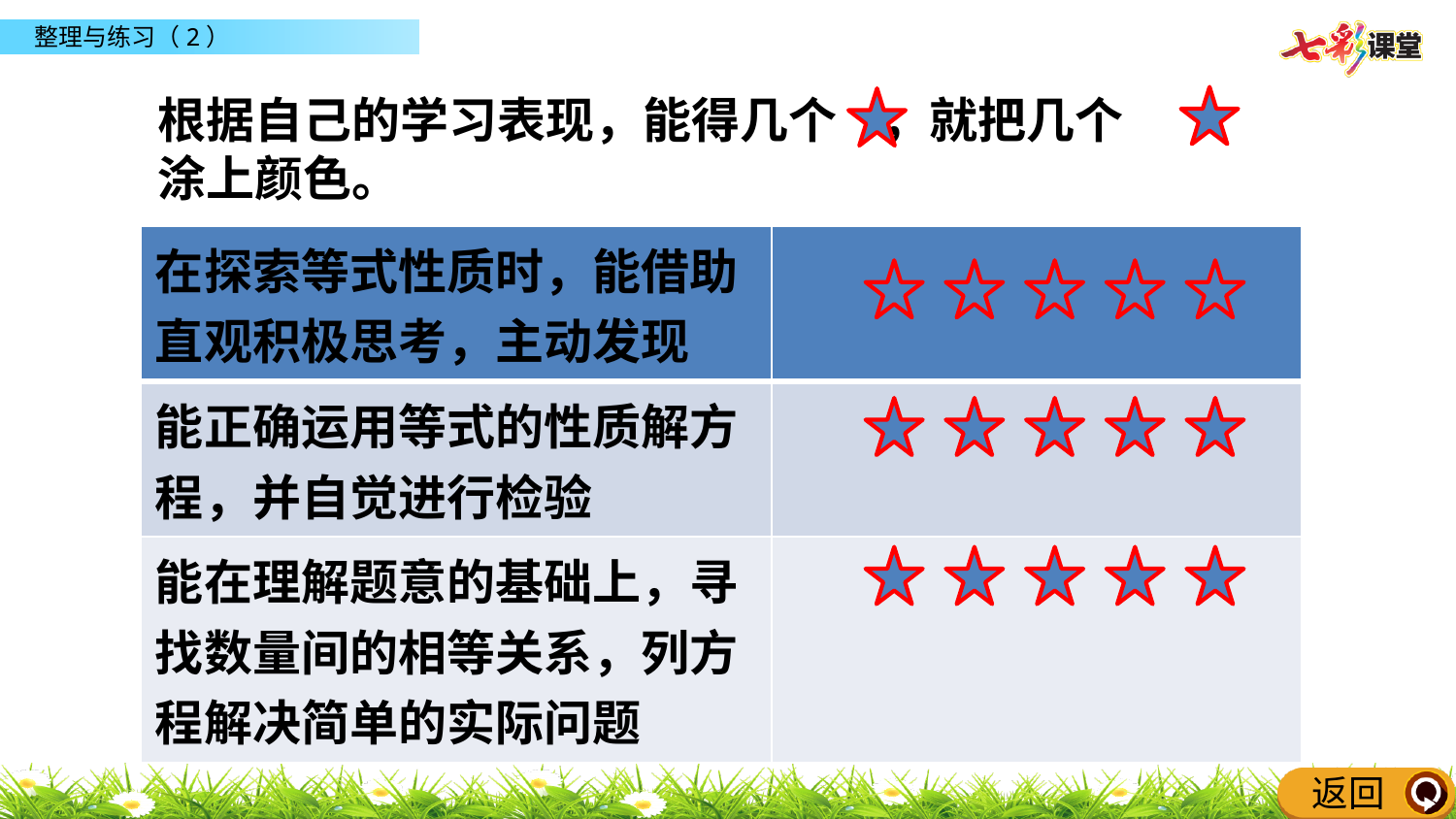

根据自己的学习表现，能得几个    ，就把几个
涂上颜色。

| 在探索等式性质时，能借助直观积极思考，主动发现 |  |
| --- | --- |
| 能正确运用等式的性质解方程，并自觉进行检验 |  |
| 能在理解题意的基础上，寻找数量间的相等关系，列方程解决简单的实际问题 |  |